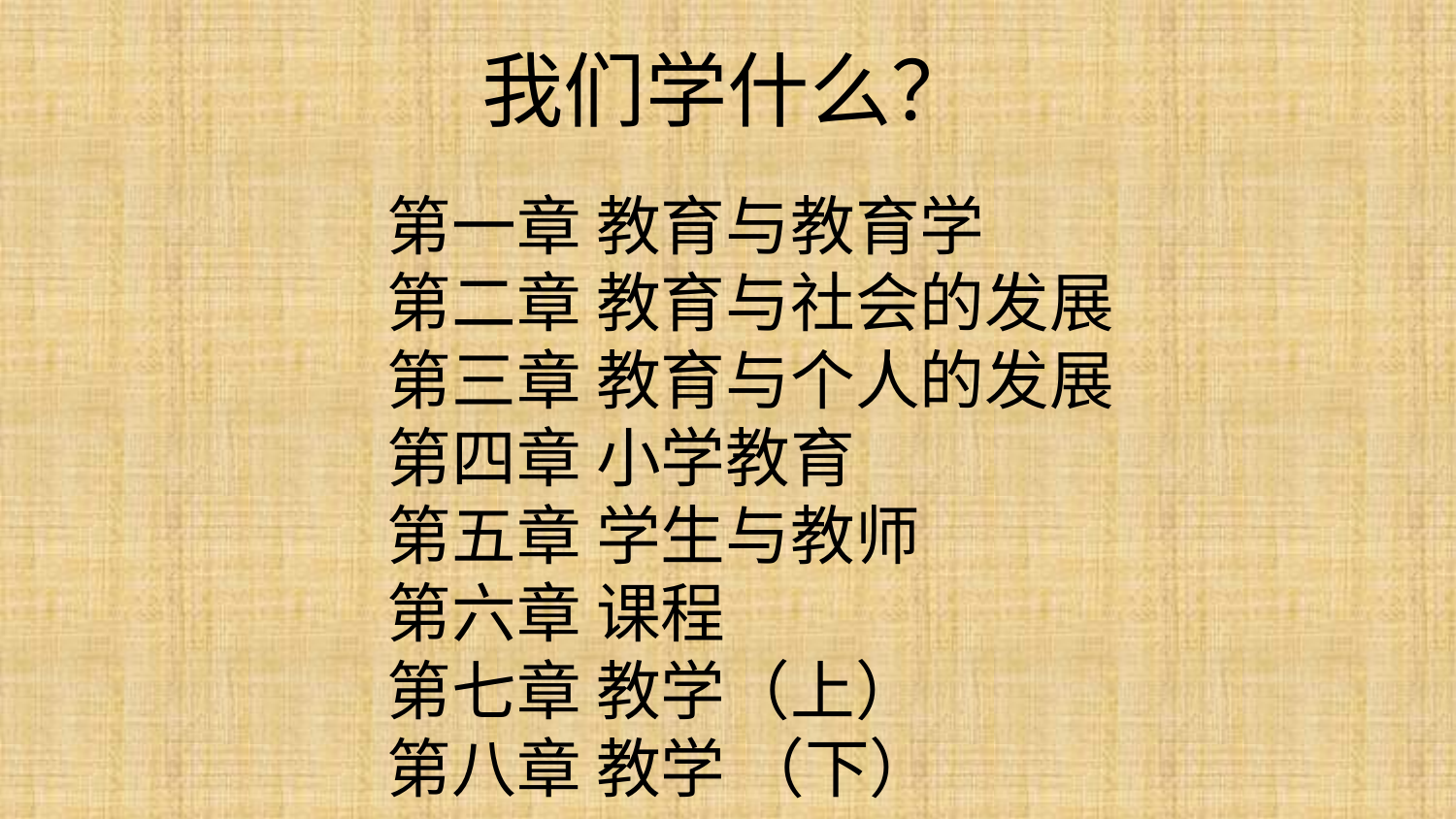

# 我们学什么？
第一章 教育与教育学
第二章 教育与社会的发展
第三章 教育与个人的发展
第四章 小学教育
第五章 学生与教师
第六章 课程
第七章 教学（上）
第八章 教学 （下）